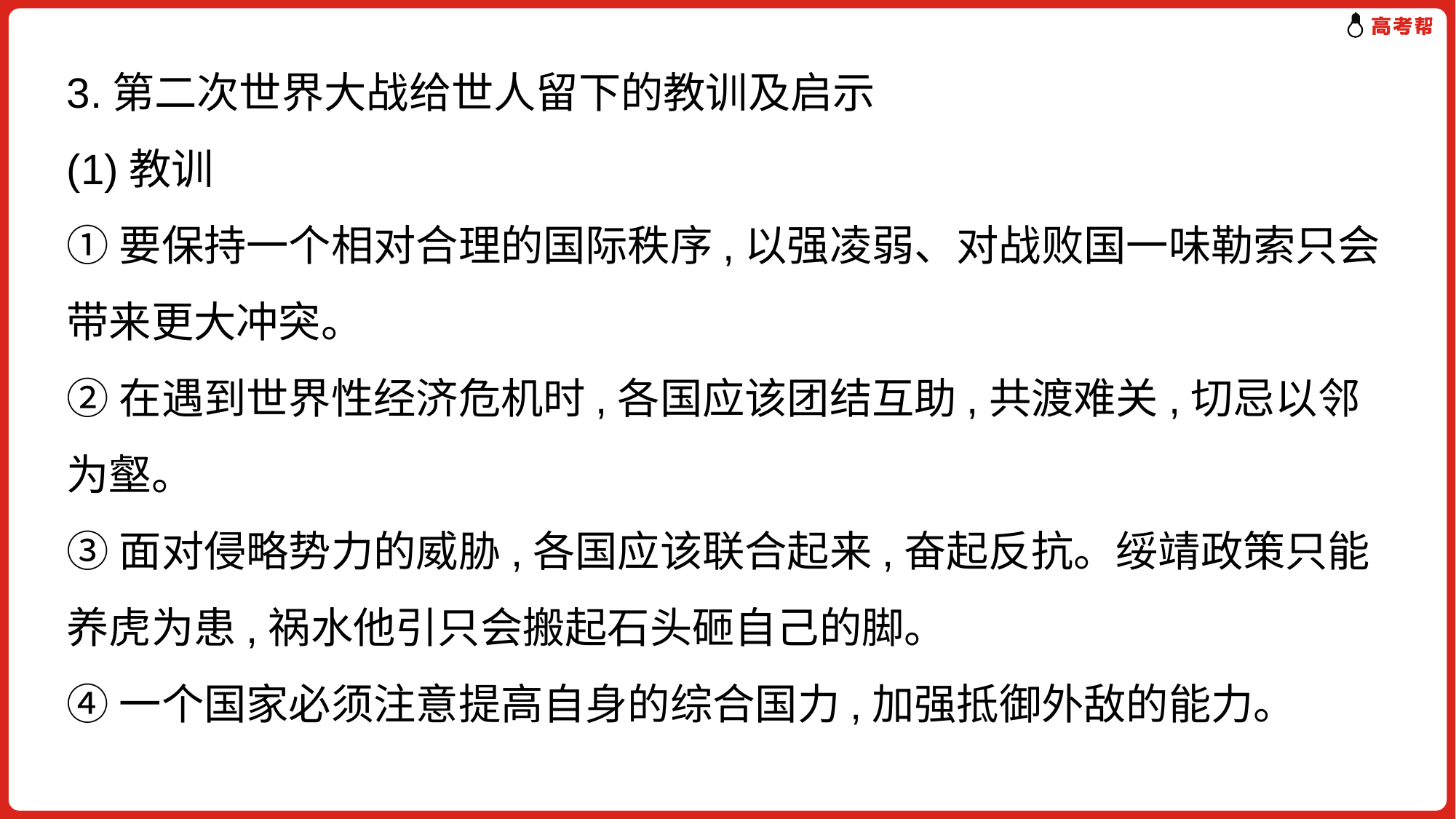

3.第二次世界大战给世人留下的教训及启示
(1)教训
①要保持一个相对合理的国际秩序,以强凌弱、对战败国一味勒索只会带来更大冲突。
②在遇到世界性经济危机时,各国应该团结互助,共渡难关,切忌以邻为壑。
③面对侵略势力的威胁,各国应该联合起来,奋起反抗。绥靖政策只能养虎为患,祸水他引只会搬起石头砸自己的脚。
④一个国家必须注意提高自身的综合国力,加强抵御外敌的能力。